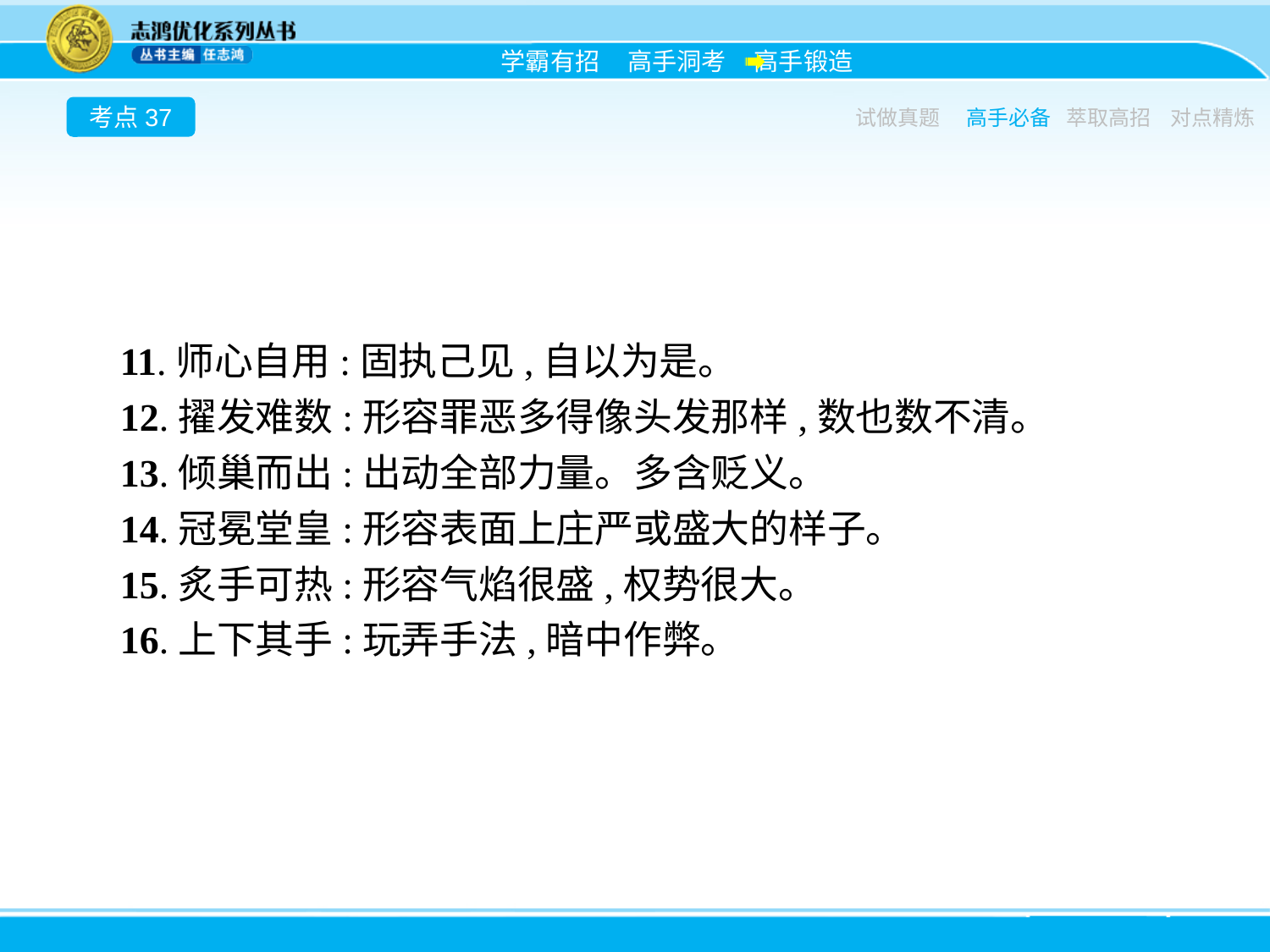

考点37
试做真题
高手必备
萃取高招
对点精炼
11.师心自用:固执己见,自以为是。
12.擢发难数:形容罪恶多得像头发那样,数也数不清。
13.倾巢而出:出动全部力量。多含贬义。
14.冠冕堂皇:形容表面上庄严或盛大的样子。
15.炙手可热:形容气焰很盛,权势很大。
16.上下其手:玩弄手法,暗中作弊。